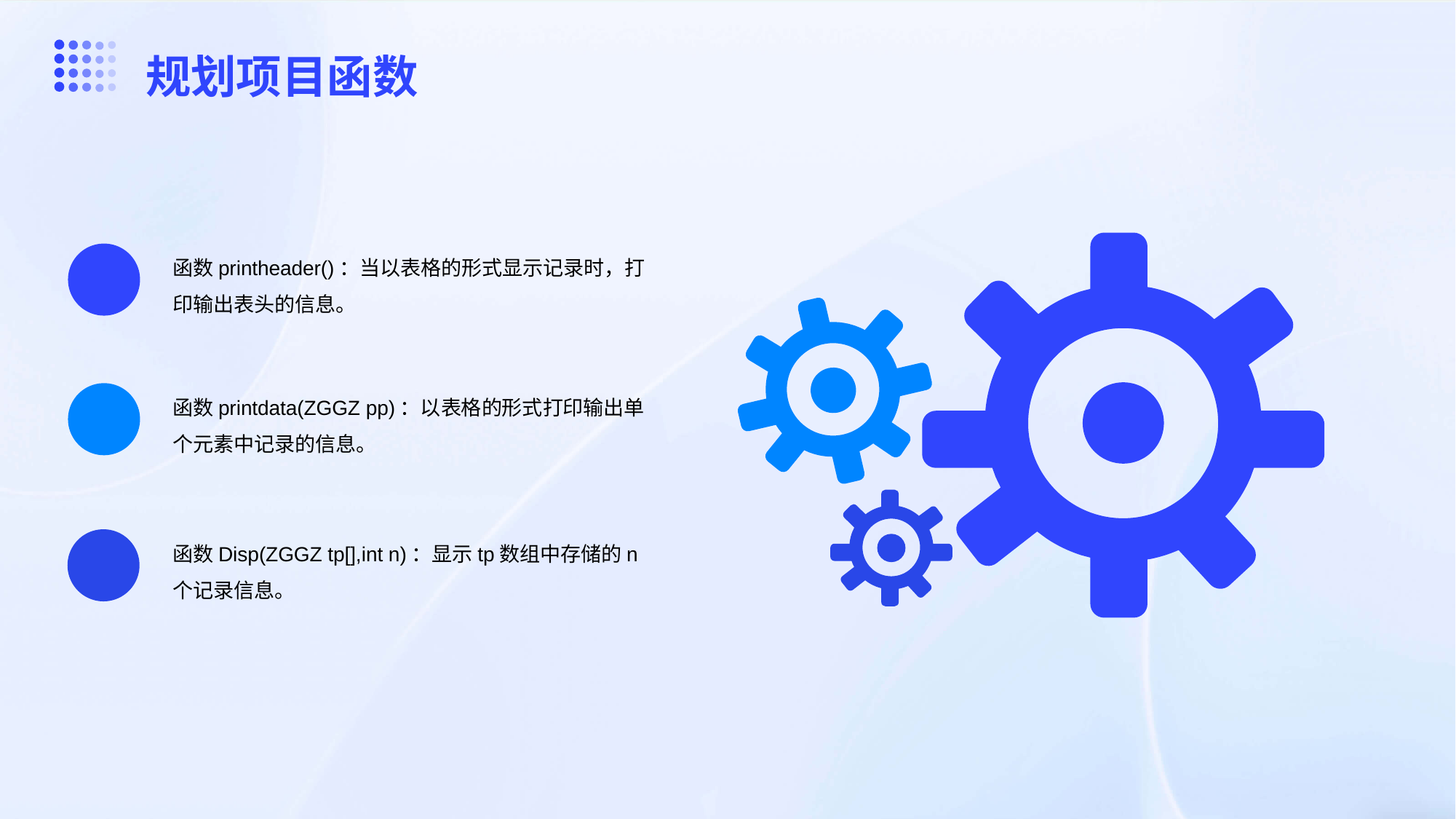

规划项目函数

函数printheader()：当以表格的形式显示记录时，打印输出表头的信息。

01

函数printdata(ZGGZ pp)：以表格的形式打印输出单个元素中记录的信息。

02

函数Disp(ZGGZ tp[],int n)：显示tp数组中存储的n个记录信息。

03